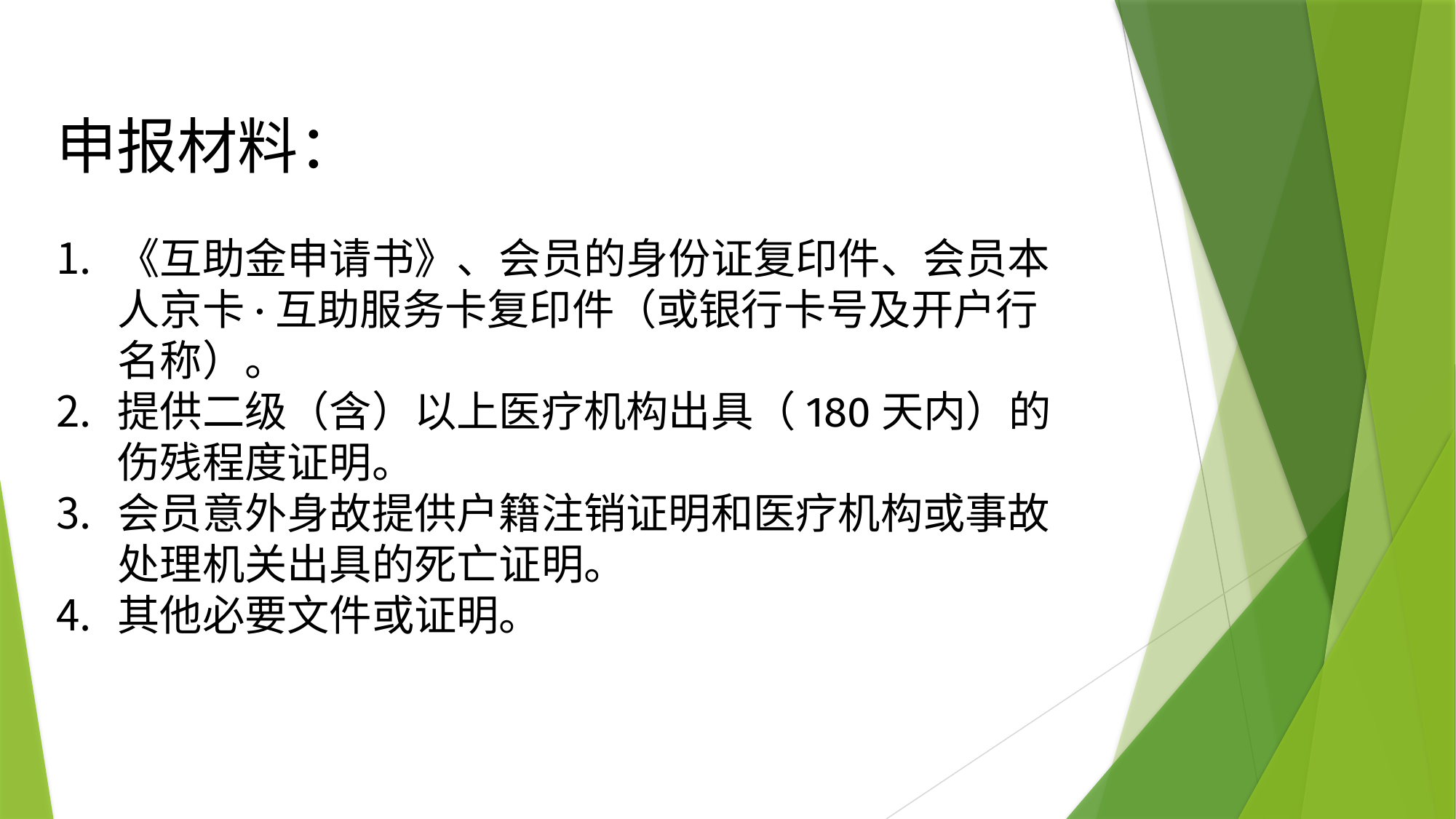

申报材料：

《互助金申请书》、会员的身份证复印件、会员本人京卡·互助服务卡复印件（或银行卡号及开户行名称）。
提供二级（含）以上医疗机构出具（180天内）的伤残程度证明。
会员意外身故提供户籍注销证明和医疗机构或事故处理机关出具的死亡证明。
其他必要文件或证明。